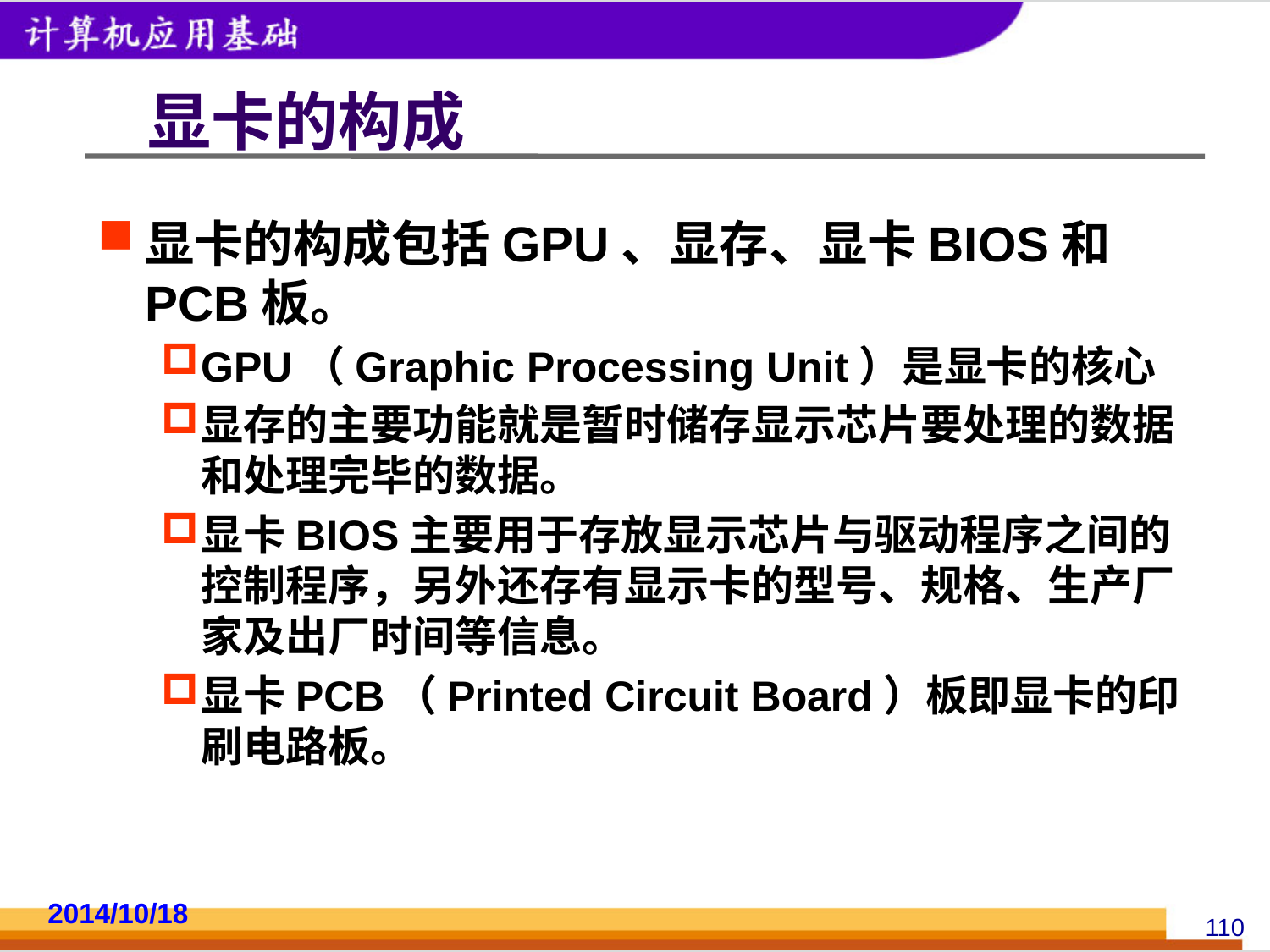

# 显卡的构成
显卡的构成包括GPU、显存、显卡BIOS和PCB板。
GPU（Graphic Processing Unit）是显卡的核心
显存的主要功能就是暂时储存显示芯片要处理的数据和处理完毕的数据。
显卡BIOS主要用于存放显示芯片与驱动程序之间的控制程序，另外还存有显示卡的型号、规格、生产厂家及出厂时间等信息。
显卡PCB（Printed Circuit Board）板即显卡的印刷电路板。
2014/10/18